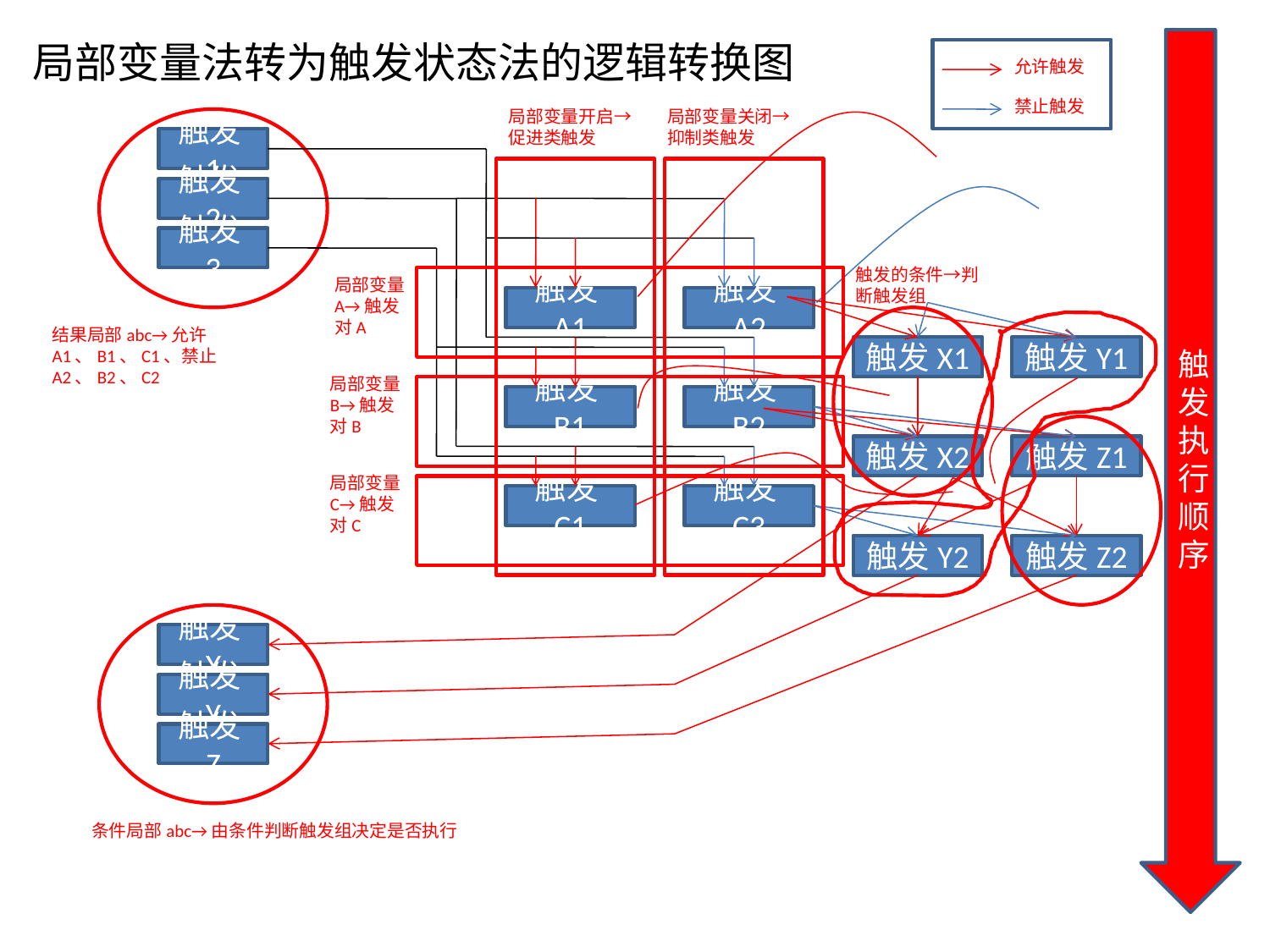

局部变量法转为触发状态法的逻辑转换图
触发执行顺序

允许触发
禁止触发

局部变量开启→促进类触发
局部变量关闭→抑制类触发

触发1

触发2
触发3
触发的条件→判断触发组
局部变量A→触发对A

触发A1
触发A2

结果局部abc→允许A1、B1、C1、禁止A2、B2、C2
触发X1
触发Y1

局部变量B→触发对B

触发B1
触发B2

触发X2
触发Z1

局部变量C→触发对C

触发C1
触发C3
触发Y2
触发Z2

触发X
触发Y
触发Z
条件局部abc→由条件判断触发组决定是否执行